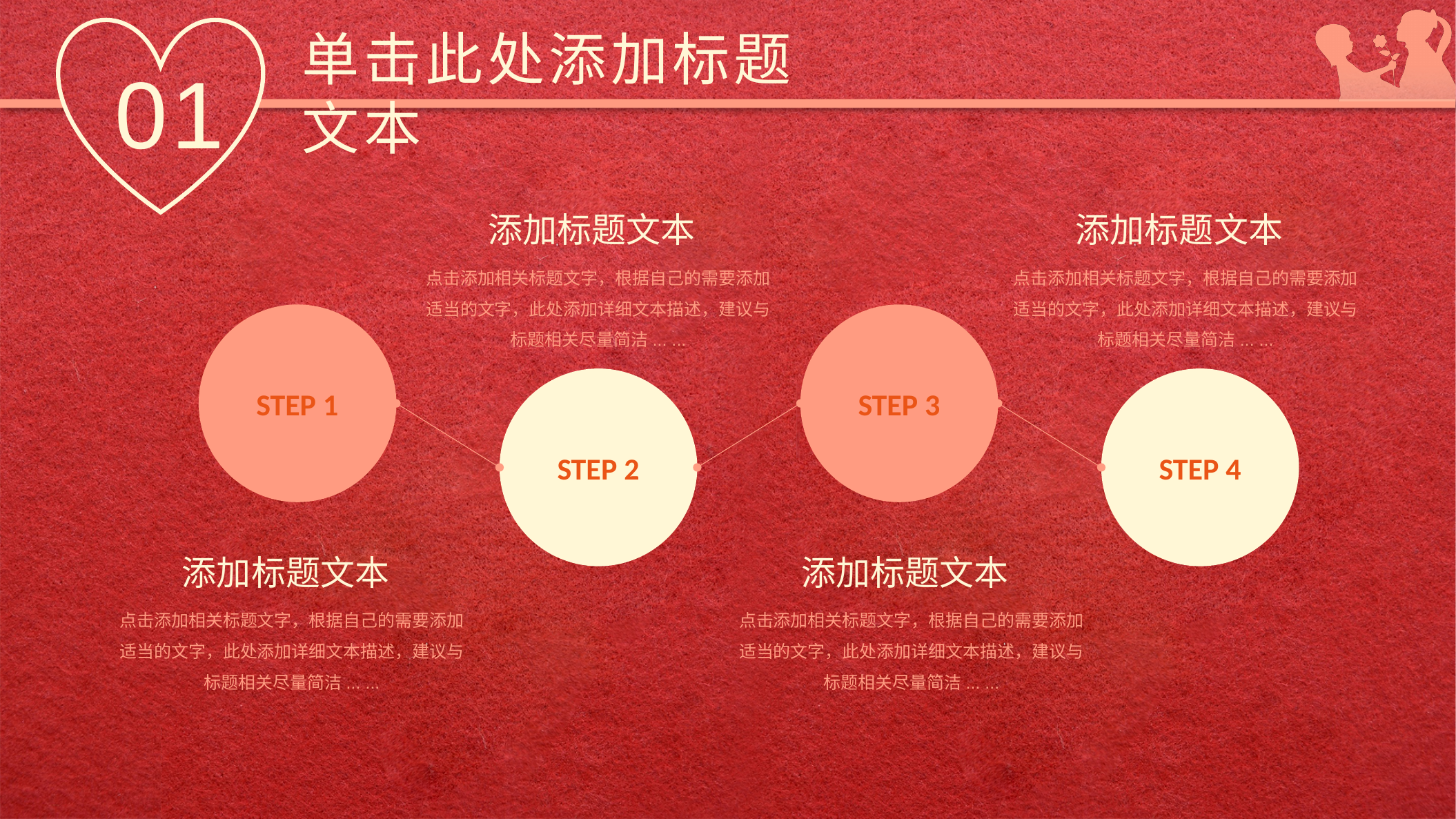

单击此处添加标题文本
01
添加标题文本
添加标题文本
点击添加相关标题文字，根据自己的需要添加适当的文字，此处添加详细文本描述，建议与标题相关尽量简洁... ...
点击添加相关标题文字，根据自己的需要添加适当的文字，此处添加详细文本描述，建议与标题相关尽量简洁... ...
STEP 1
STEP 3
STEP 2
STEP 4
添加标题文本
添加标题文本
点击添加相关标题文字，根据自己的需要添加适当的文字，此处添加详细文本描述，建议与标题相关尽量简洁... ...
点击添加相关标题文字，根据自己的需要添加适当的文字，此处添加详细文本描述，建议与标题相关尽量简洁... ...